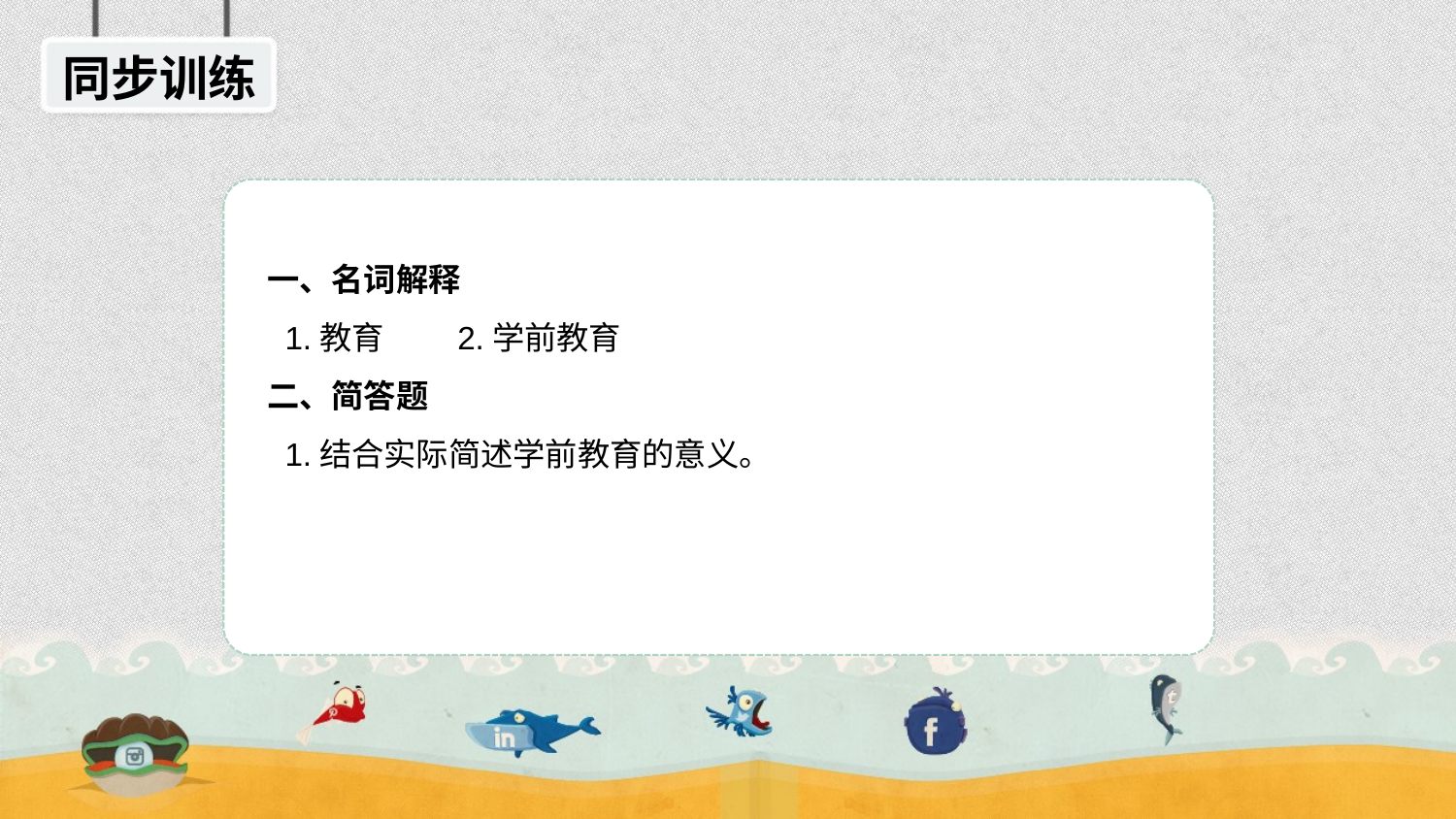

同步训练

一、名词解释
  1.教育         2.学前教育
二、简答题
  1.结合实际简述学前教育的意义。